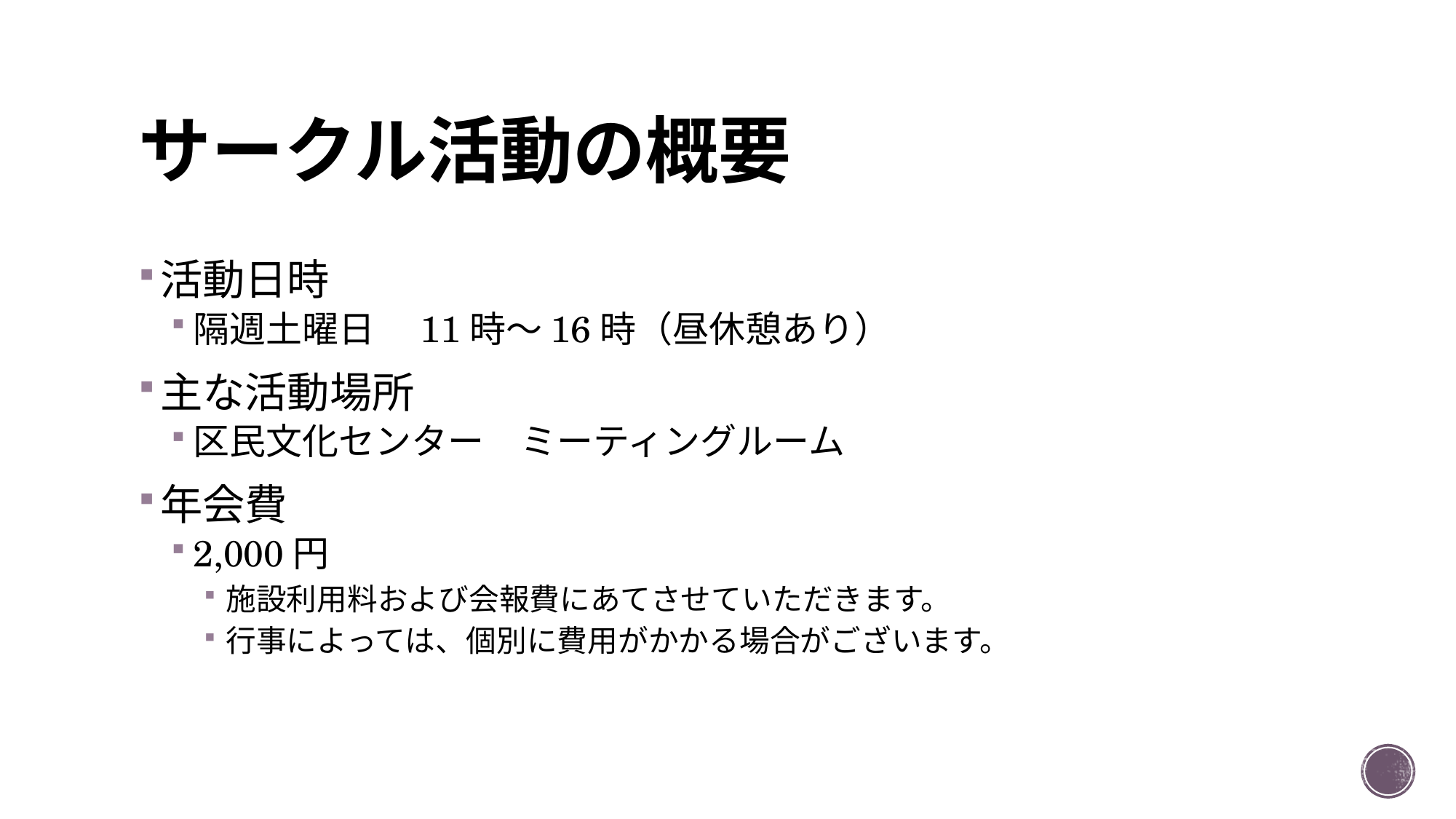

# サークル活動の概要
活動日時
隔週土曜日　11時～16時（昼休憩あり）
主な活動場所
区民文化センター　ミーティングルーム
年会費
2,000円
施設利用料および会報費にあてさせていただきます。
行事によっては、個別に費用がかかる場合がございます。